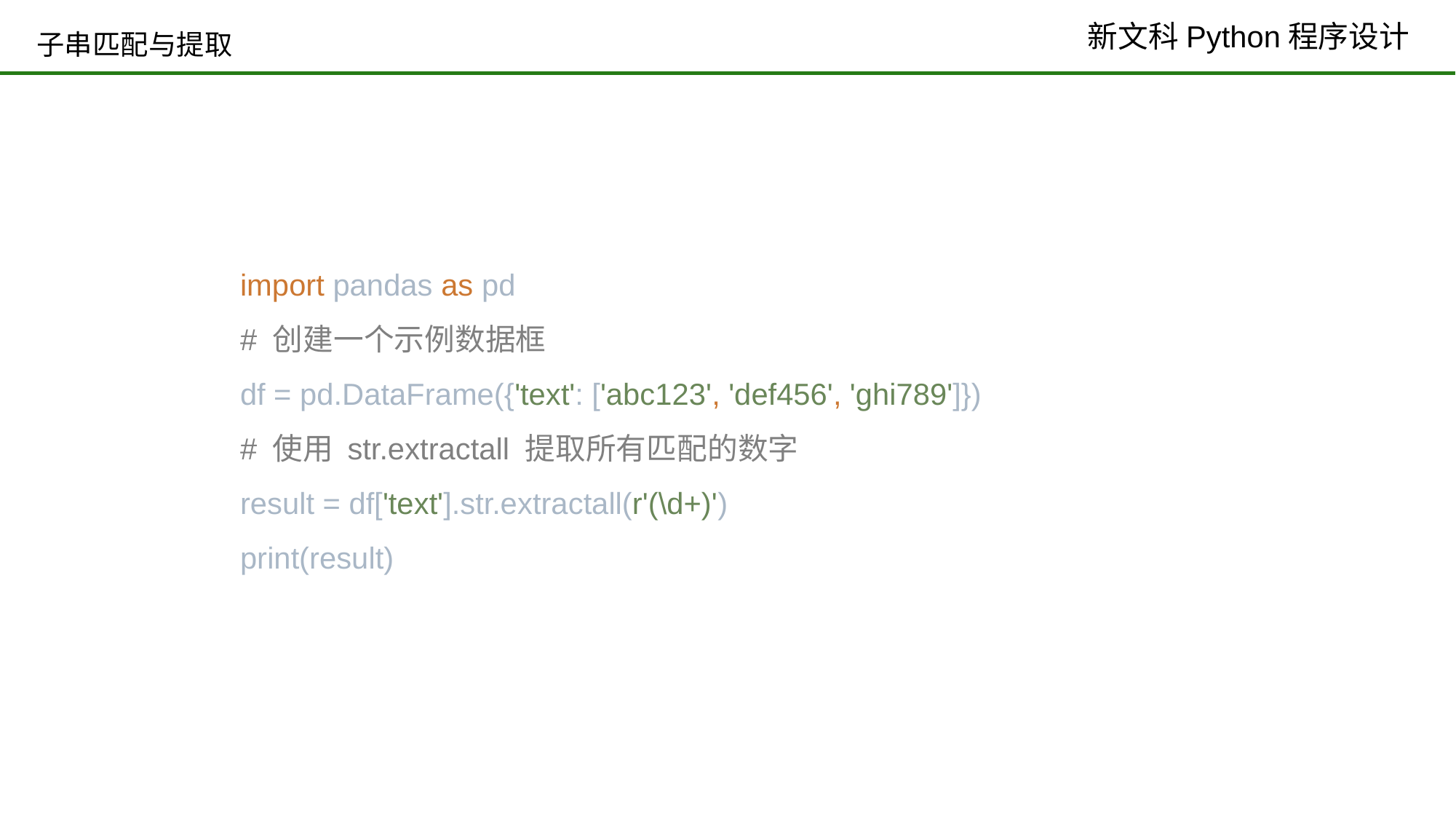

# 子串匹配与提取
import pandas as pd
# 创建一个示例数据框
df = pd.DataFrame({'text': ['abc123', 'def456', 'ghi789']})
# 使用 str.extractall 提取所有匹配的数字
result = df['text'].str.extractall(r'(\d+)')
print(result)